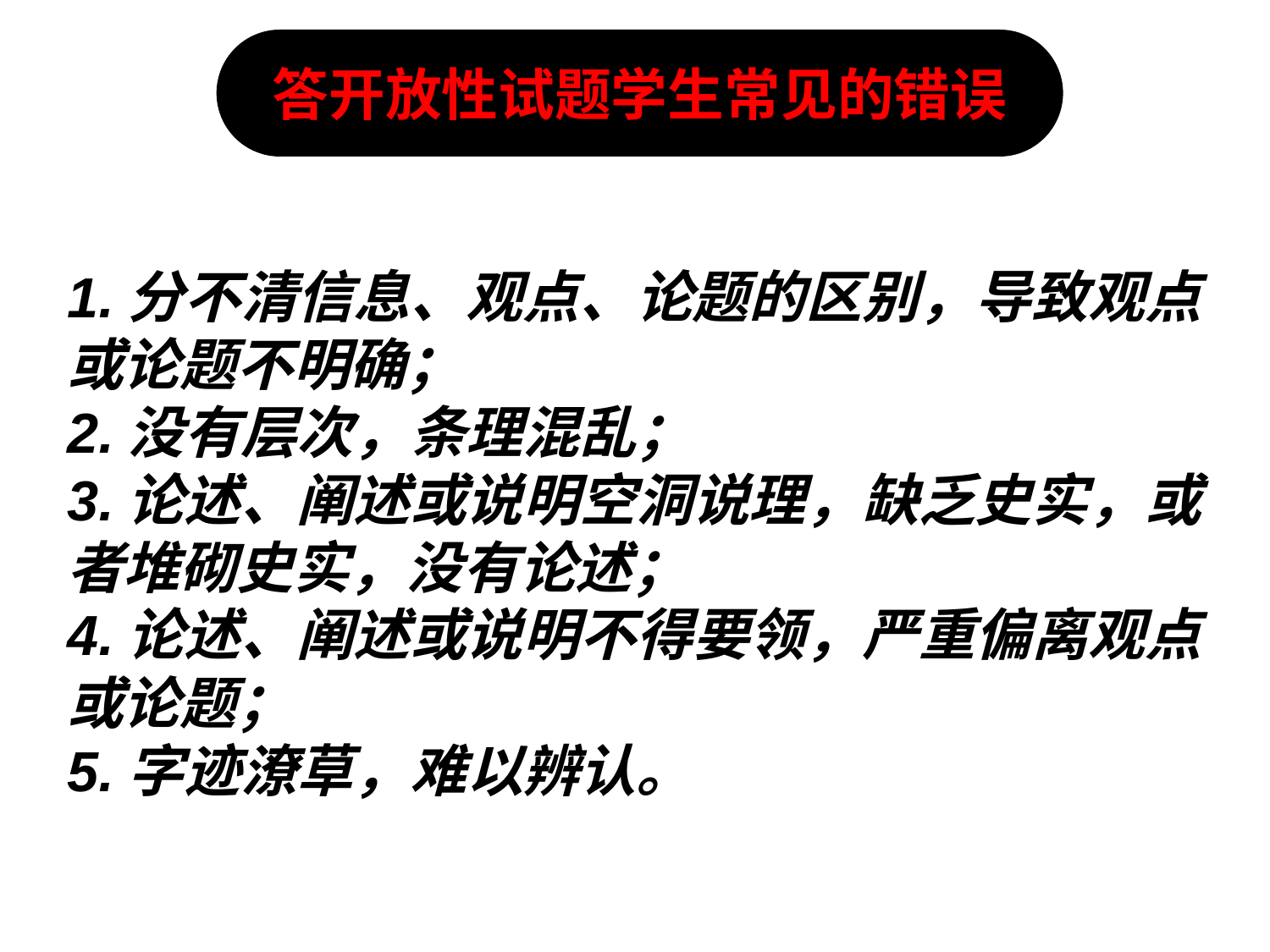

答开放性试题学生常见的错误
1.分不清信息、观点、论题的区别，导致观点或论题不明确；
2.没有层次，条理混乱；
3.论述、阐述或说明空洞说理，缺乏史实，或者堆砌史实，没有论述；
4.论述、阐述或说明不得要领，严重偏离观点或论题；
5.字迹潦草，难以辨认。